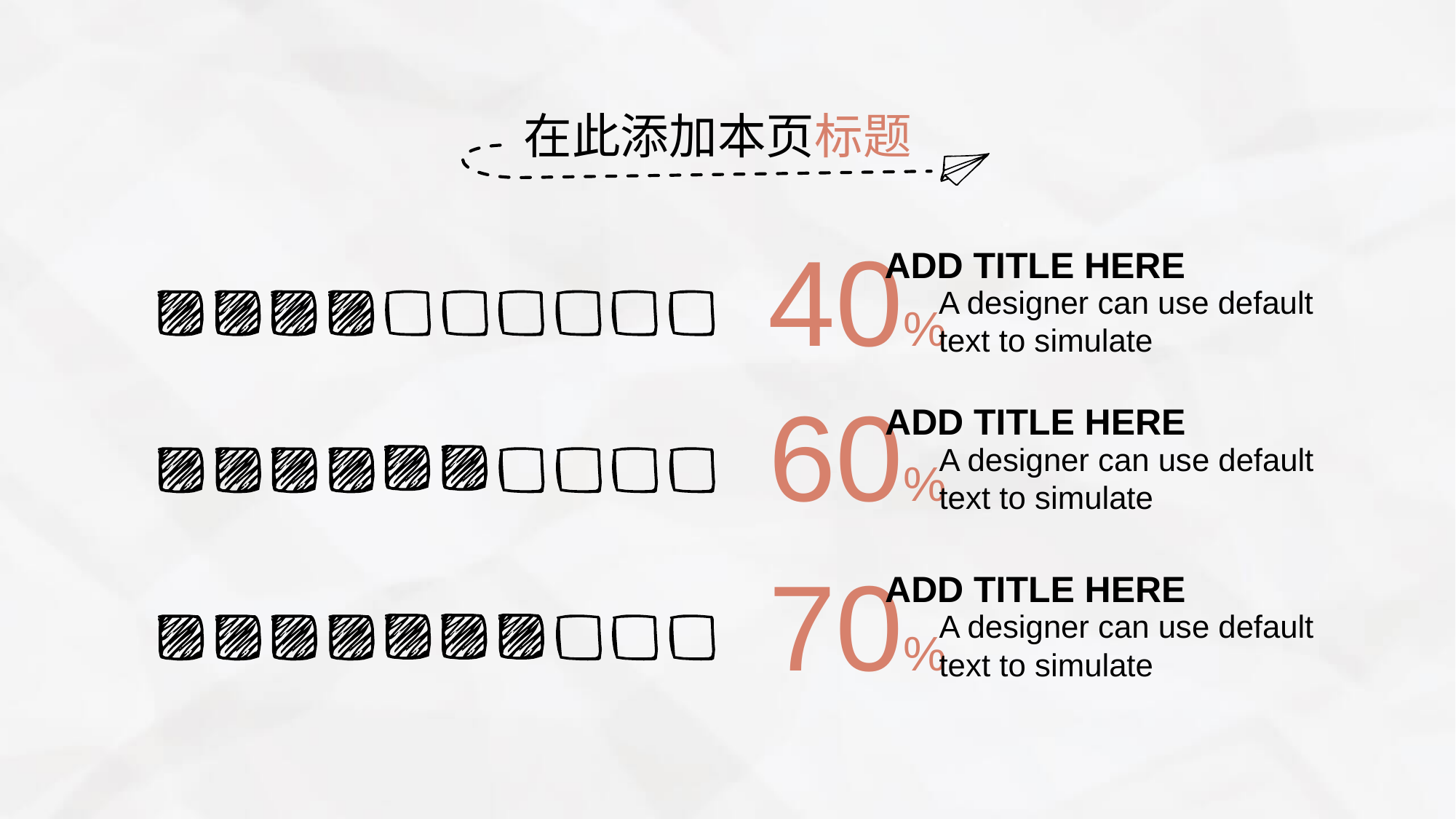

在此添加本页标题

40%
ADD TITLE HERE
A designer can use default text to simulate

60%
ADD TITLE HERE
A designer can use default text to simulate

70%
ADD TITLE HERE
A designer can use default text to simulate